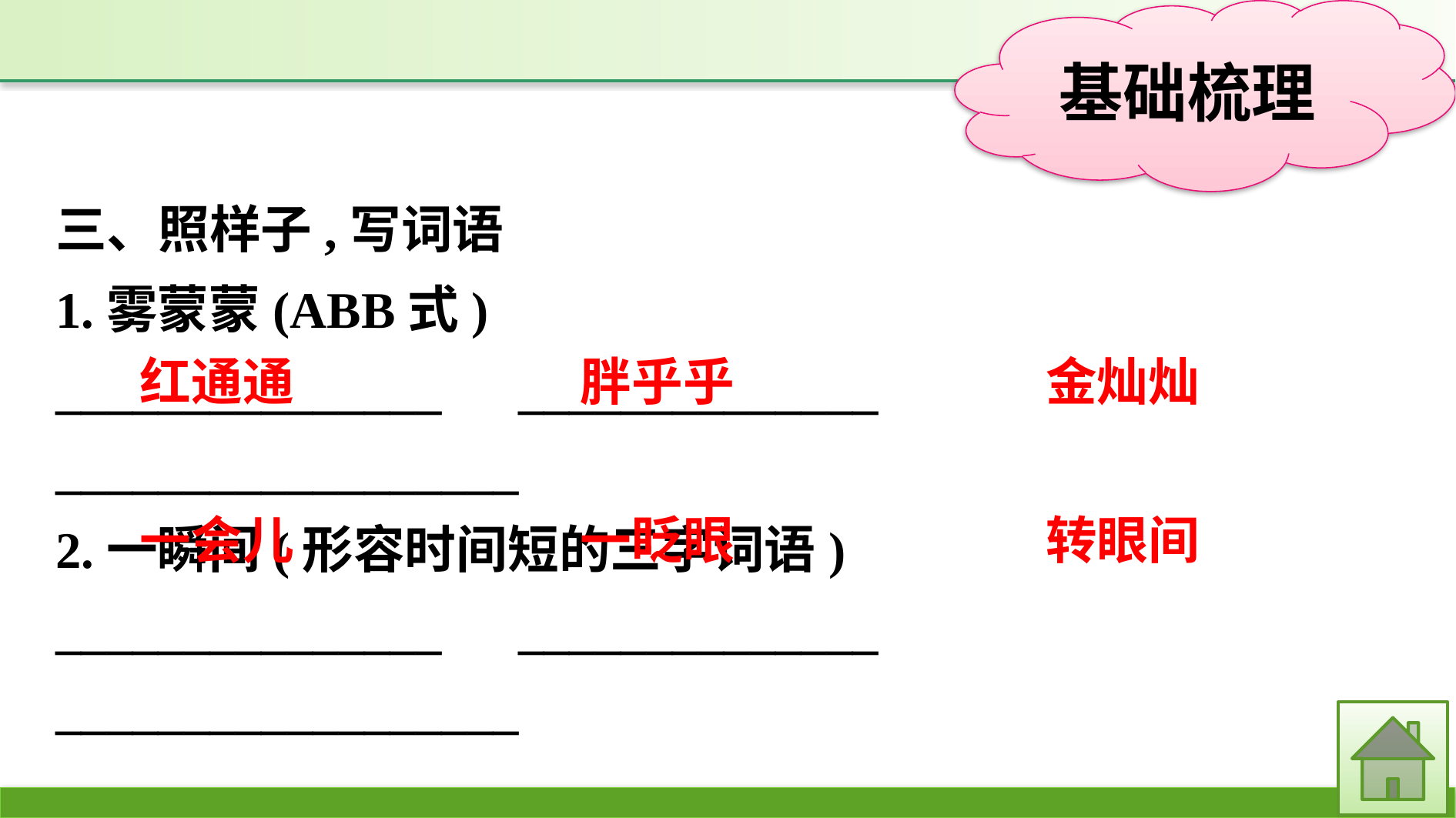

三、照样子,写词语
1.雾蒙蒙(ABB式)
_______________　______________　__________________
2.一瞬间(形容时间短的三字词语)
_______________　______________　__________________
金灿灿
胖乎乎
红通通
一眨眼
转眼间
一会儿